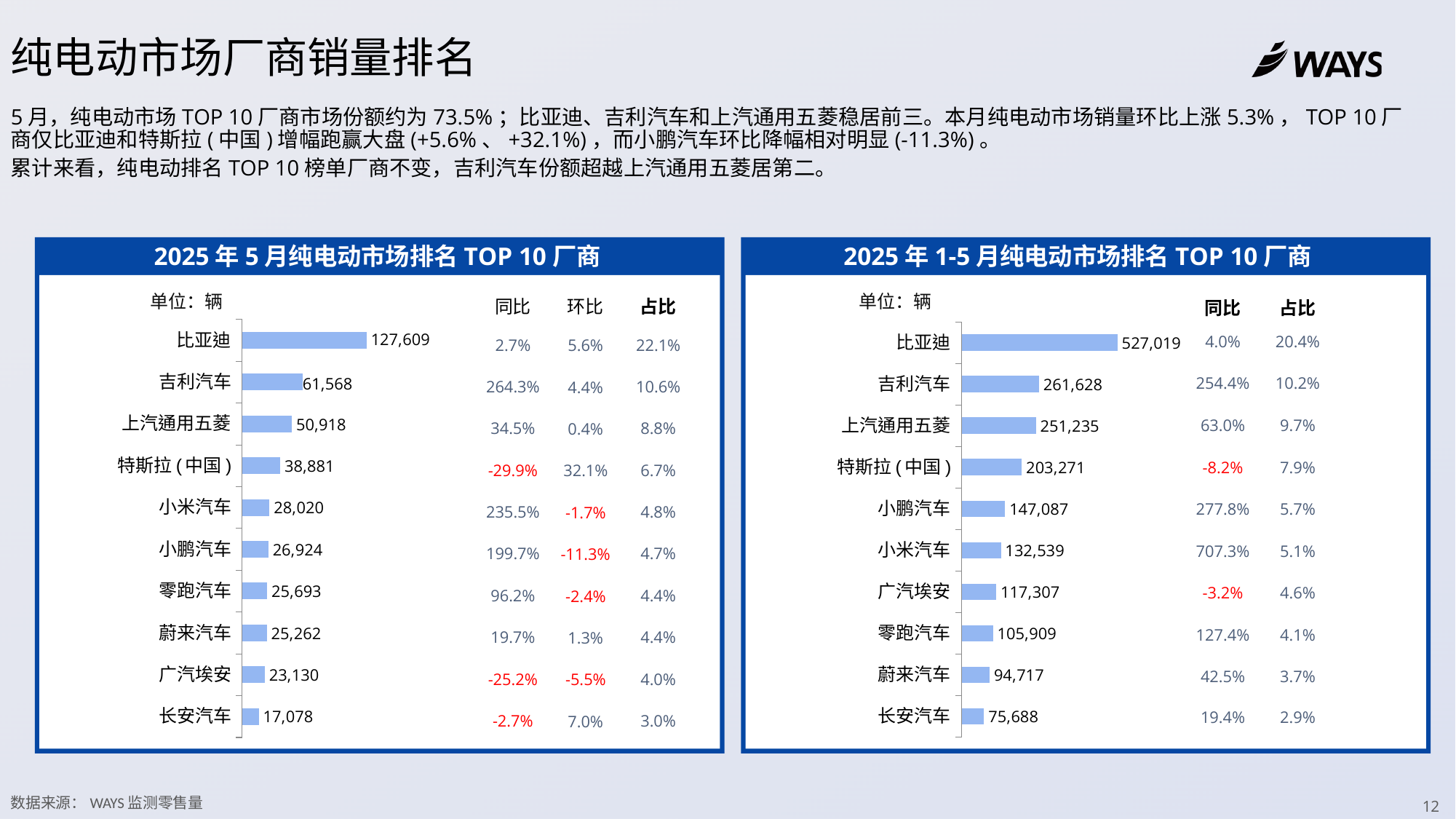

纯电动市场厂商销量排名
5月，纯电动市场TOP 10厂商市场份额约为73.5%；比亚迪、吉利汽车和上汽通用五菱稳居前三。本月纯电动市场销量环比上涨5.3%，TOP 10厂商仅比亚迪和特斯拉(中国)增幅跑赢大盘(+5.6%、+32.1%)，而小鹏汽车环比降幅相对明显(-11.3%)。
累计来看，纯电动排名TOP 10榜单厂商不变，吉利汽车份额超越上汽通用五菱居第二。
2025年5月纯电动市场排名TOP 10厂商
2025年1-5月纯电动市场排名TOP 10厂商

单位：辆
单位：辆
| 同比 | 环比 | 占比 |
| --- | --- | --- |
| 2.7% | 5.6% | 22.1% |
| 264.3% | 4.4% | 10.6% |
| 34.5% | 0.4% | 8.8% |
| -29.9% | 32.1% | 6.7% |
| 235.5% | -1.7% | 4.8% |
| 199.7% | -11.3% | 4.7% |
| 96.2% | -2.4% | 4.4% |
| 19.7% | 1.3% | 4.4% |
| -25.2% | -5.5% | 4.0% |
| -2.7% | 7.0% | 3.0% |

### Chart

| Category | 单月 |
|---|---|
| 比亚迪 | 127609.0 |
| 吉利汽车 | 61568.0 |
| 上汽通用五菱 | 50918.0 |
| 特斯拉(中国) | 38881.0 |
| 小米汽车 | 28020.0 |
| 小鹏汽车 | 26924.0 |
| 零跑汽车 | 25693.0 |
| 蔚来汽车 | 25262.0 |
| 广汽埃安 | 23130.0 |
| 长安汽车 | 17078.0 |
| 同比 | 占比 |
| --- | --- |
| 4.0% | 20.4% |
| 254.4% | 10.2% |
| 63.0% | 9.7% |
| -8.2% | 7.9% |
| 277.8% | 5.7% |
| 707.3% | 5.1% |
| -3.2% | 4.6% |
| 127.4% | 4.1% |
| 42.5% | 3.7% |
| 19.4% | 2.9% |

### Chart

| Category | 累计 |
|---|---|
| 比亚迪 | 527019.0 |
| 吉利汽车 | 261628.0 |
| 上汽通用五菱 | 251235.0 |
| 特斯拉(中国) | 203271.0 |
| 小鹏汽车 | 147087.0 |
| 小米汽车 | 132539.0 |
| 广汽埃安 | 117307.0 |
| 零跑汽车 | 105909.0 |
| 蔚来汽车 | 94717.0 |
| 长安汽车 | 75688.0 |
数据来源：WAYS监测零售量
12